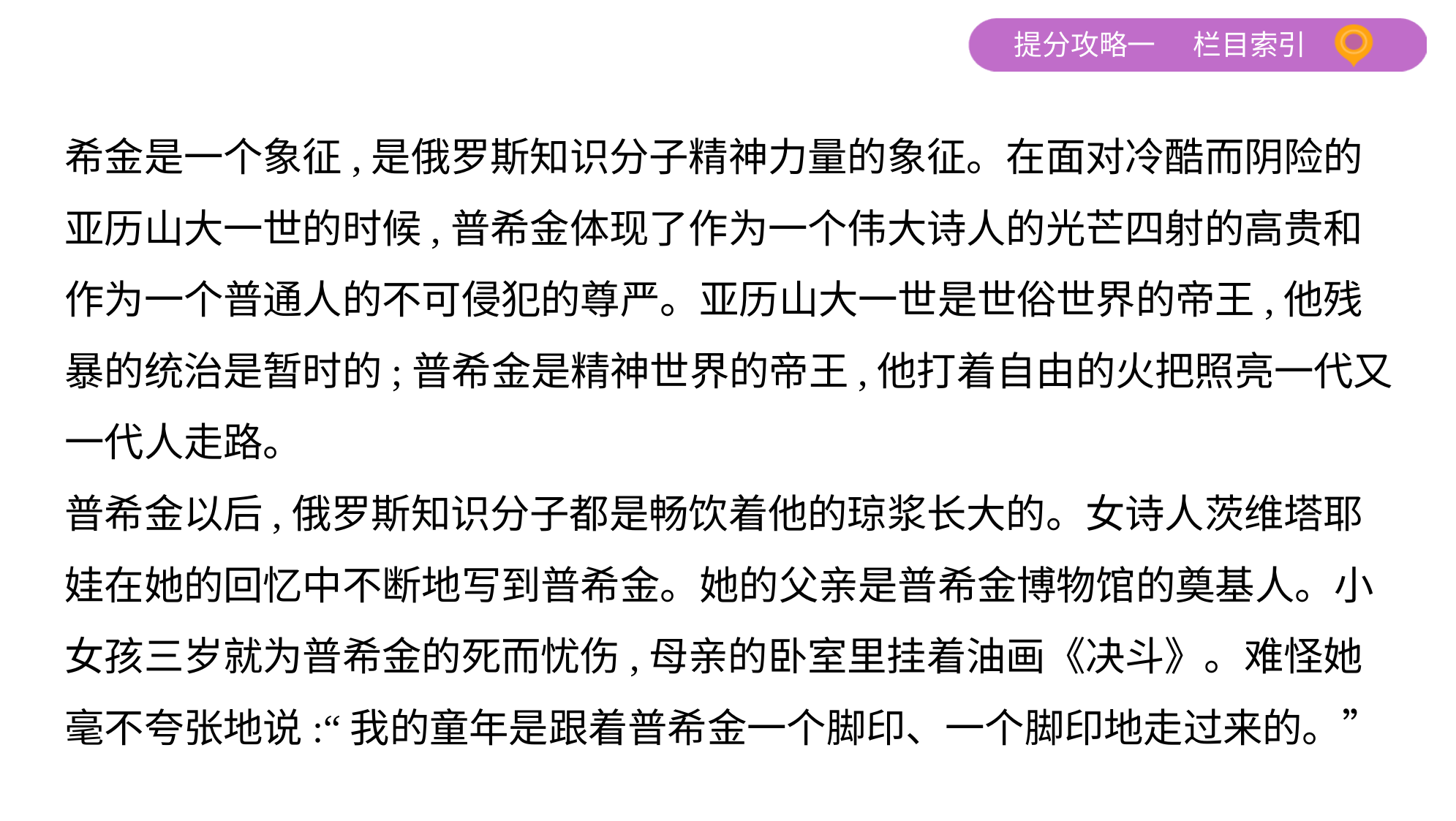

希金是一个象征,是俄罗斯知识分子精神力量的象征。在面对冷酷而阴险的亚历山大一世的时候,普希金体现了作为一个伟大诗人的光芒四射的高贵和作为一个普通人的不可侵犯的尊严。亚历山大一世是世俗世界的帝王,他残暴的统治是暂时的;普希金是精神世界的帝王,他打着自由的火把照亮一代又一代人走路。
普希金以后,俄罗斯知识分子都是畅饮着他的琼浆长大的。女诗人茨维塔耶娃在她的回忆中不断地写到普希金。她的父亲是普希金博物馆的奠基人。小女孩三岁就为普希金的死而忧伤,母亲的卧室里挂着油画《决斗》。难怪她毫不夸张地说:“我的童年是跟着普希金一个脚印、一个脚印地走过来的。”